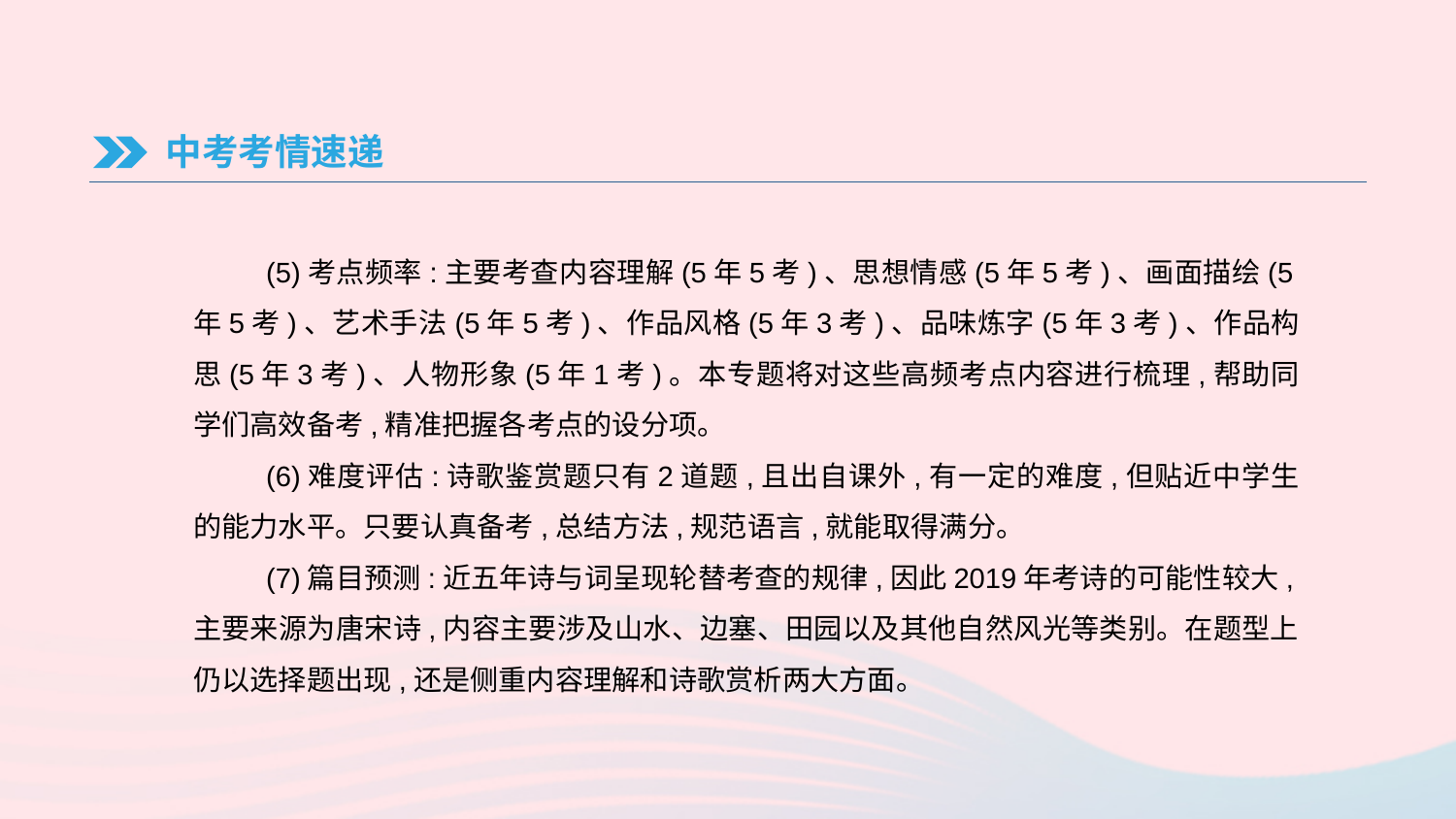

中考考情速递

(5)考点频率:主要考查内容理解(5年5考)、思想情感(5年5考)、画面描绘(5年5考)、艺术手法(5年5考)、作品风格(5年3考)、品味炼字(5年3考)、作品构思(5年3考)、人物形象(5年1考)。本专题将对这些高频考点内容进行梳理,帮助同学们高效备考,精准把握各考点的设分项。
(6)难度评估:诗歌鉴赏题只有2道题,且出自课外,有一定的难度,但贴近中学生的能力水平。只要认真备考,总结方法,规范语言,就能取得满分。
(7)篇目预测:近五年诗与词呈现轮替考查的规律,因此2019年考诗的可能性较大,主要来源为唐宋诗,内容主要涉及山水、边塞、田园以及其他自然风光等类别。在题型上仍以选择题出现,还是侧重内容理解和诗歌赏析两大方面。